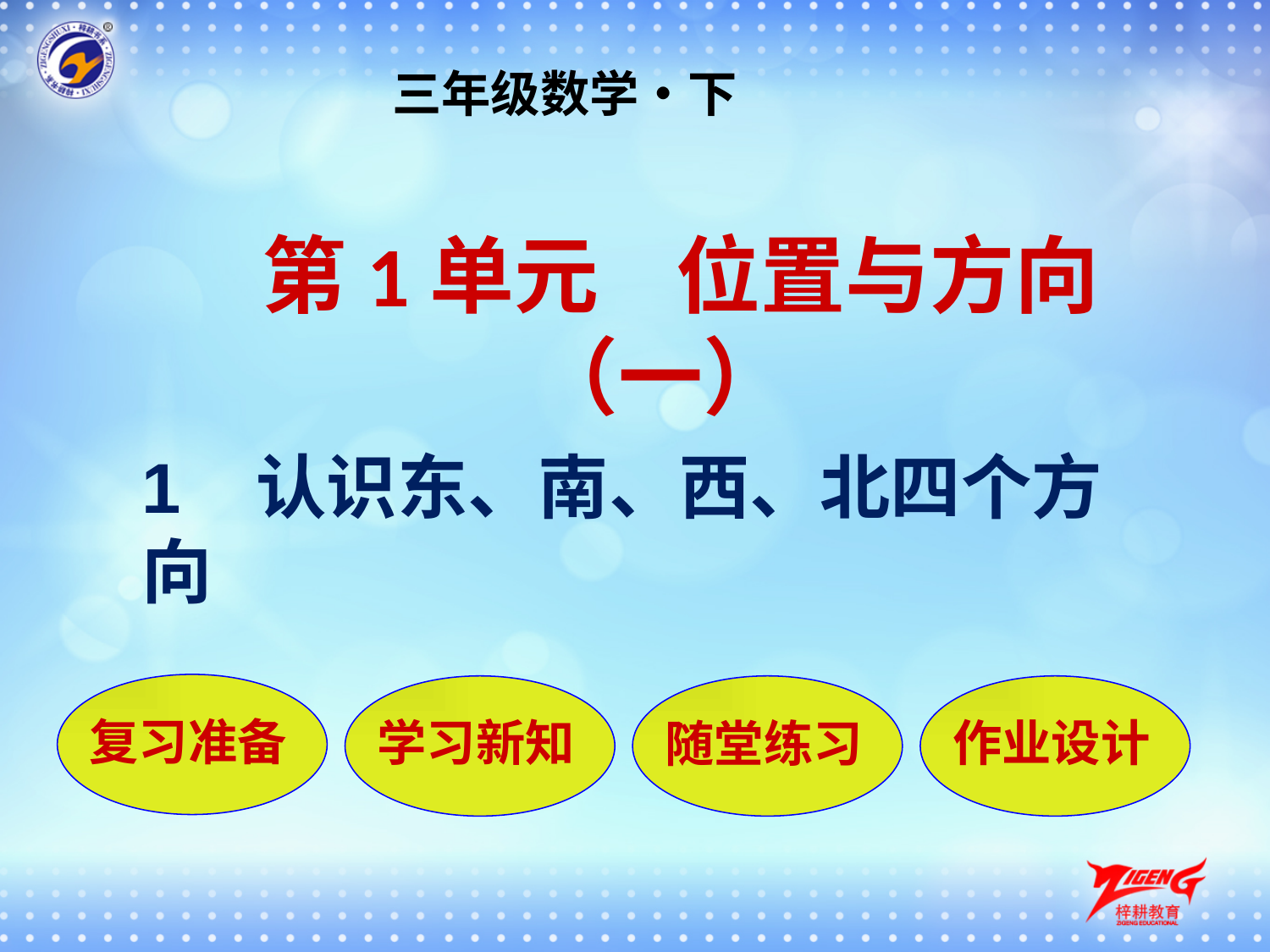

三年级数学•下
 第1单元    位置与方向（一）
1   认识东、南、西、北四个方向

复习准备

学习新知

随堂练习

作业设计